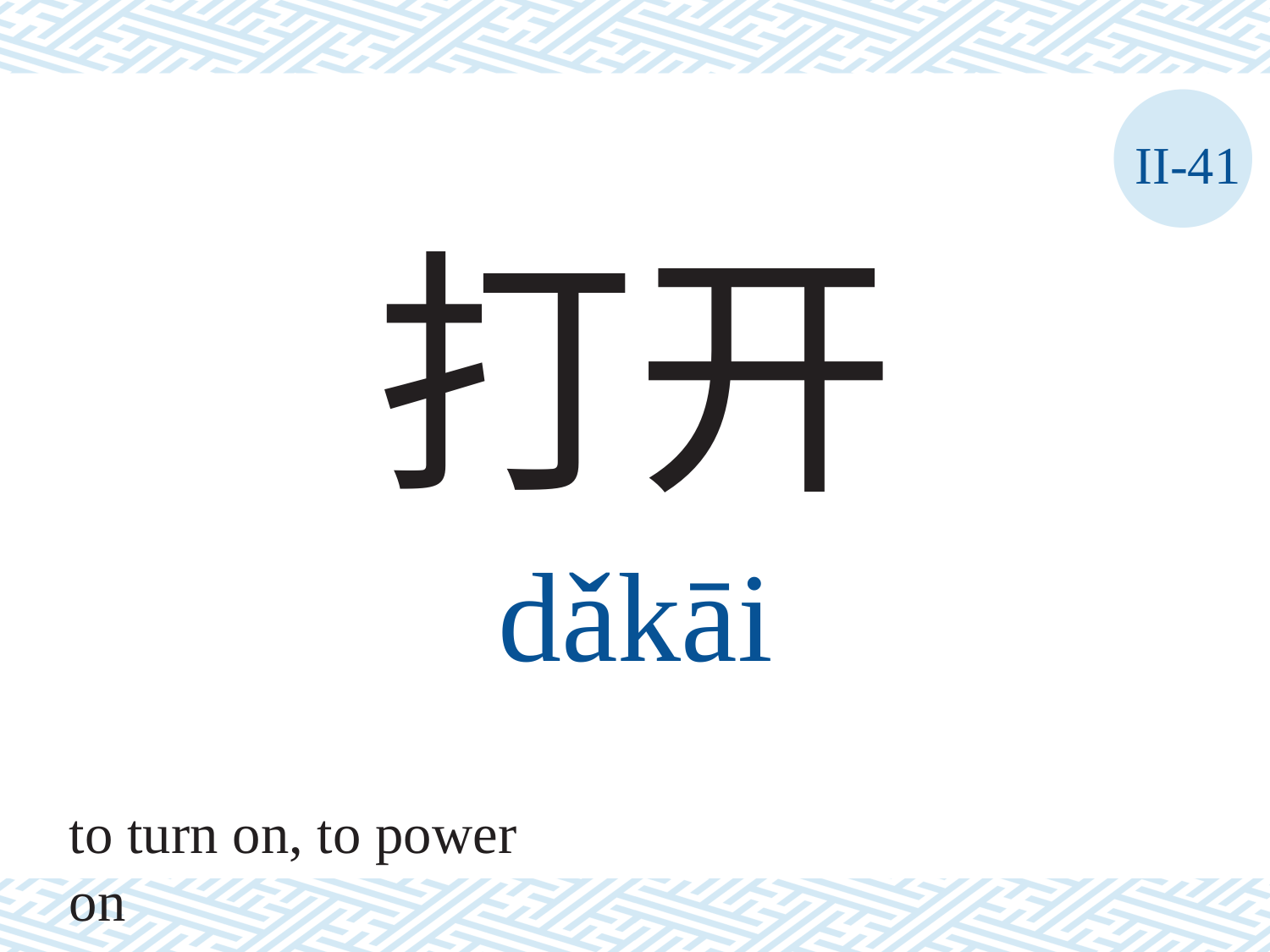

II-41
打开
dǎkāi
to turn on, to power on